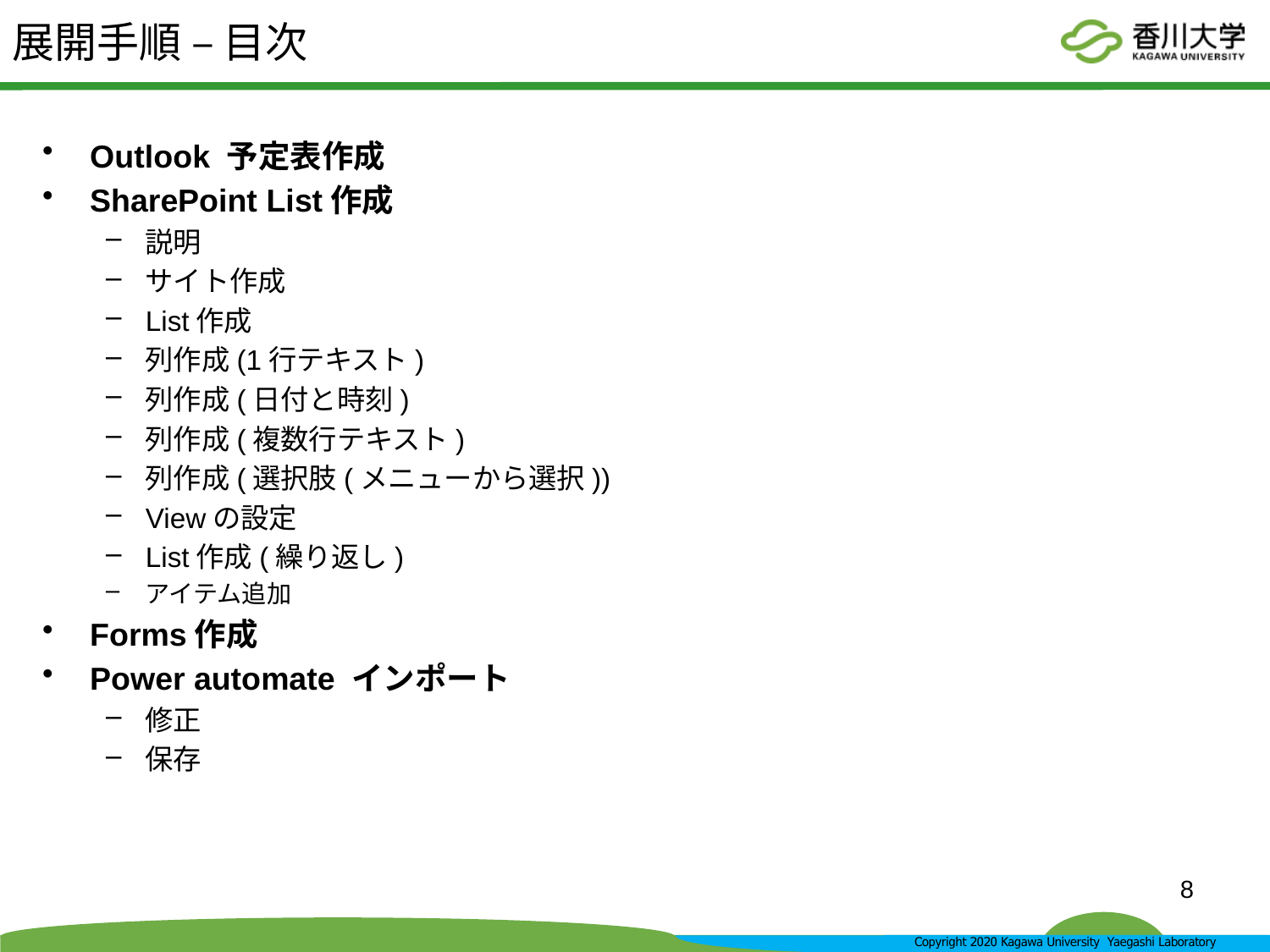

# 展開手順 – 目次
Outlook 予定表作成
SharePoint List作成
説明
サイト作成
List作成
列作成(1行テキスト)
列作成(日付と時刻)
列作成(複数行テキスト)
列作成(選択肢(メニューから選択))
Viewの設定
List作成(繰り返し)
アイテム追加
Forms作成
Power automate インポート
修正
保存
8